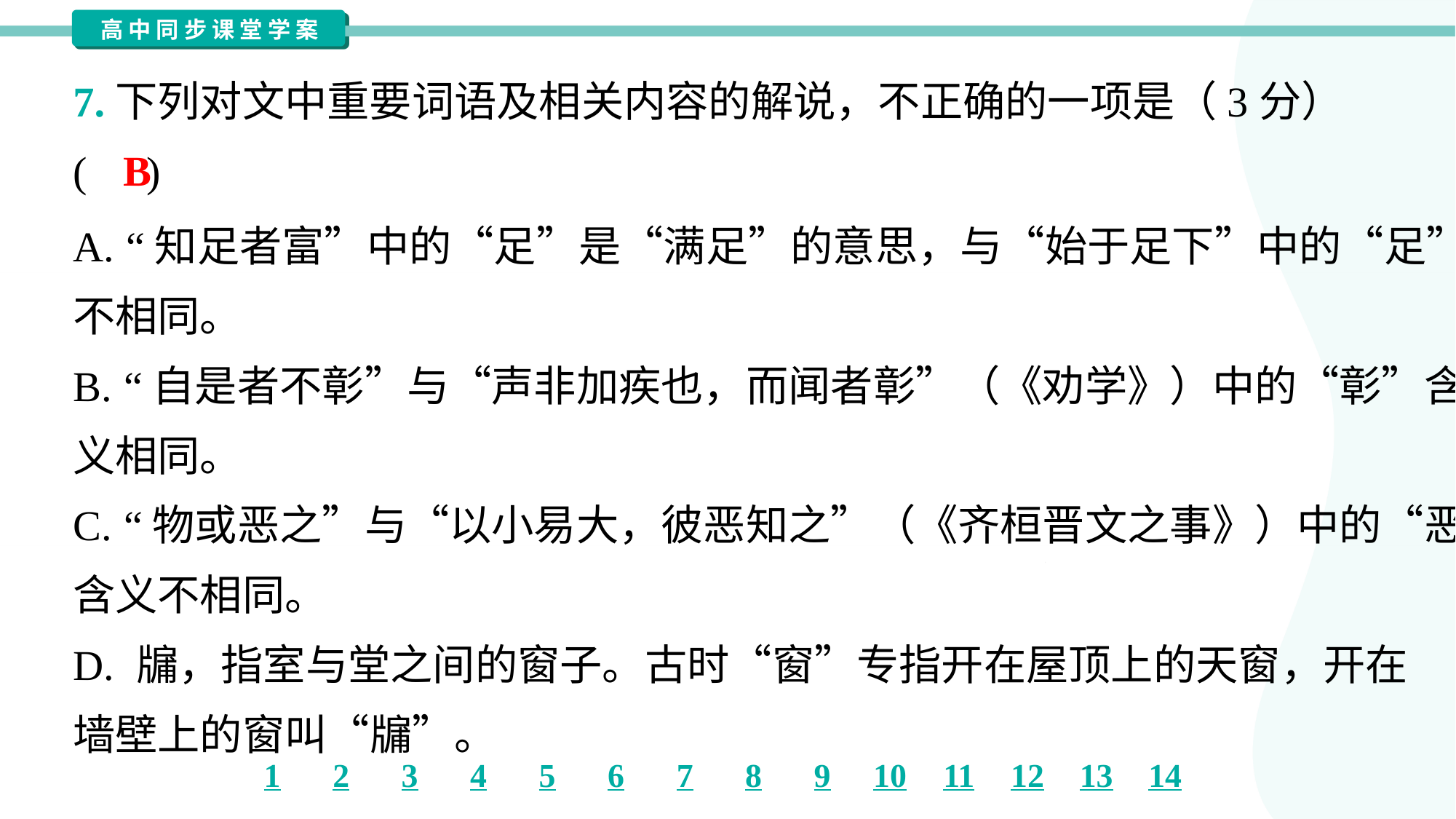

7.下列对文中重要词语及相关内容的解说，不正确的一项是（3分）
(     )
B
A. “知足者富”中的“足”是“满足”的意思，与“始于足下”中的“足”含义
不相同。
B. “自是者不彰”与“声非加疾也，而闻者彰”（《劝学》）中的“彰”含
义相同。
C. “物或恶之”与“以小易大，彼恶知之”（《齐桓晋文之事》）中的“恶”
含义不相同。
D. 牖，指室与堂之间的窗子。古时“窗”专指开在屋顶上的天窗，开在
墙壁上的窗叫“牖”。